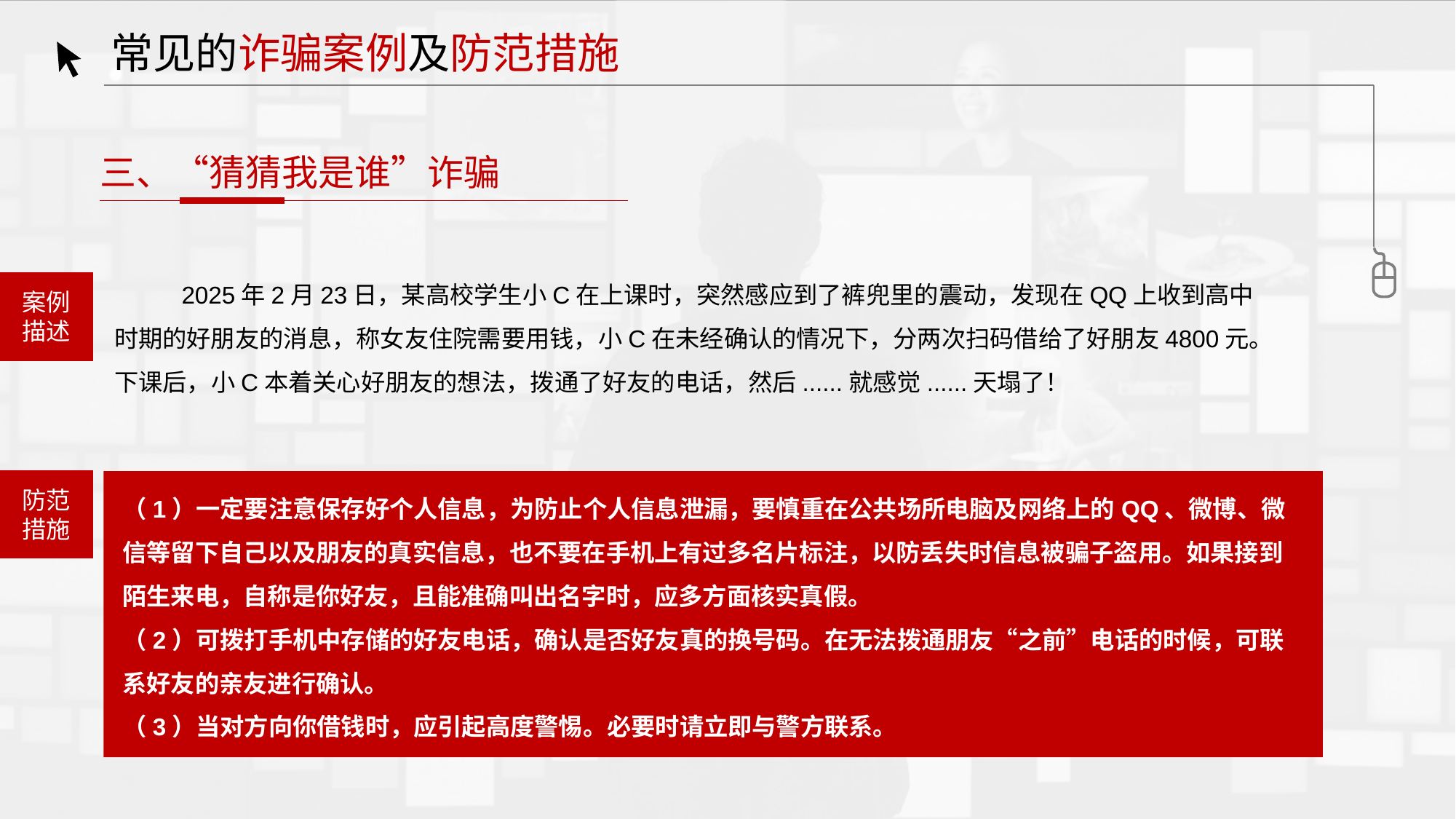

常见的诈骗案例及防范措施
三、“猜猜我是谁”诈骗

          2025年2月23日，某高校学生小C在上课时，突然感应到了裤兜里的震动，发现在QQ上收到高中时期的好朋友的消息，称女友住院需要用钱，小C在未经确认的情况下，分两次扫码借给了好朋友4800元。下课后，小C本着关心好朋友的想法，拨通了好友的电话，然后......就感觉......天塌了！

案例
描述

防范
措施

（1）一定要注意保存好个人信息，为防止个人信息泄漏，要慎重在公共场所电脑及网络上的QQ、微博、微信等留下自己以及朋友的真实信息，也不要在手机上有过多名片标注，以防丢失时信息被骗子盗用。如果接到陌生来电，自称是你好友，且能准确叫出名字时，应多方面核实真假。
（2）可拨打手机中存储的好友电话，确认是否好友真的换号码。在无法拨通朋友“之前”电话的时候，可联系好友的亲友进行确认。
（3）当对方向你借钱时，应引起高度警惕。必要时请立即与警方联系。